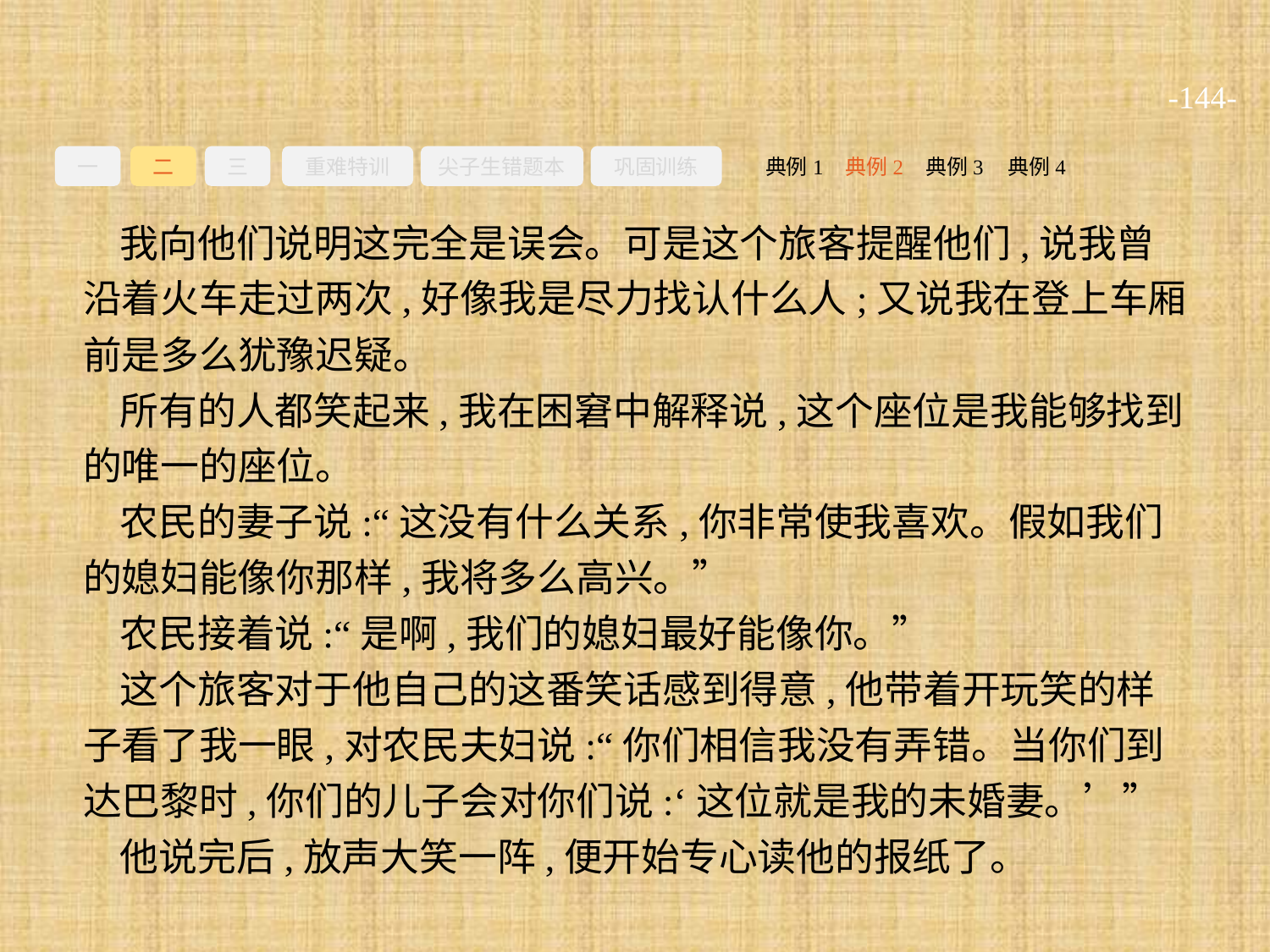

-144-
一
二
三
重难特训
尖子生错题本
巩固训练
典例3
典例2
典例4
典例1
我向他们说明这完全是误会。可是这个旅客提醒他们,说我曾沿着火车走过两次,好像我是尽力找认什么人;又说我在登上车厢前是多么犹豫迟疑。
所有的人都笑起来,我在困窘中解释说,这个座位是我能够找到的唯一的座位。
农民的妻子说:“这没有什么关系,你非常使我喜欢。假如我们的媳妇能像你那样,我将多么高兴。”
农民接着说:“是啊,我们的媳妇最好能像你。”
这个旅客对于他自己的这番笑话感到得意,他带着开玩笑的样子看了我一眼,对农民夫妇说:“你们相信我没有弄错。当你们到达巴黎时,你们的儿子会对你们说:‘这位就是我的未婚妻。’”
他说完后,放声大笑一阵,便开始专心读他的报纸了。